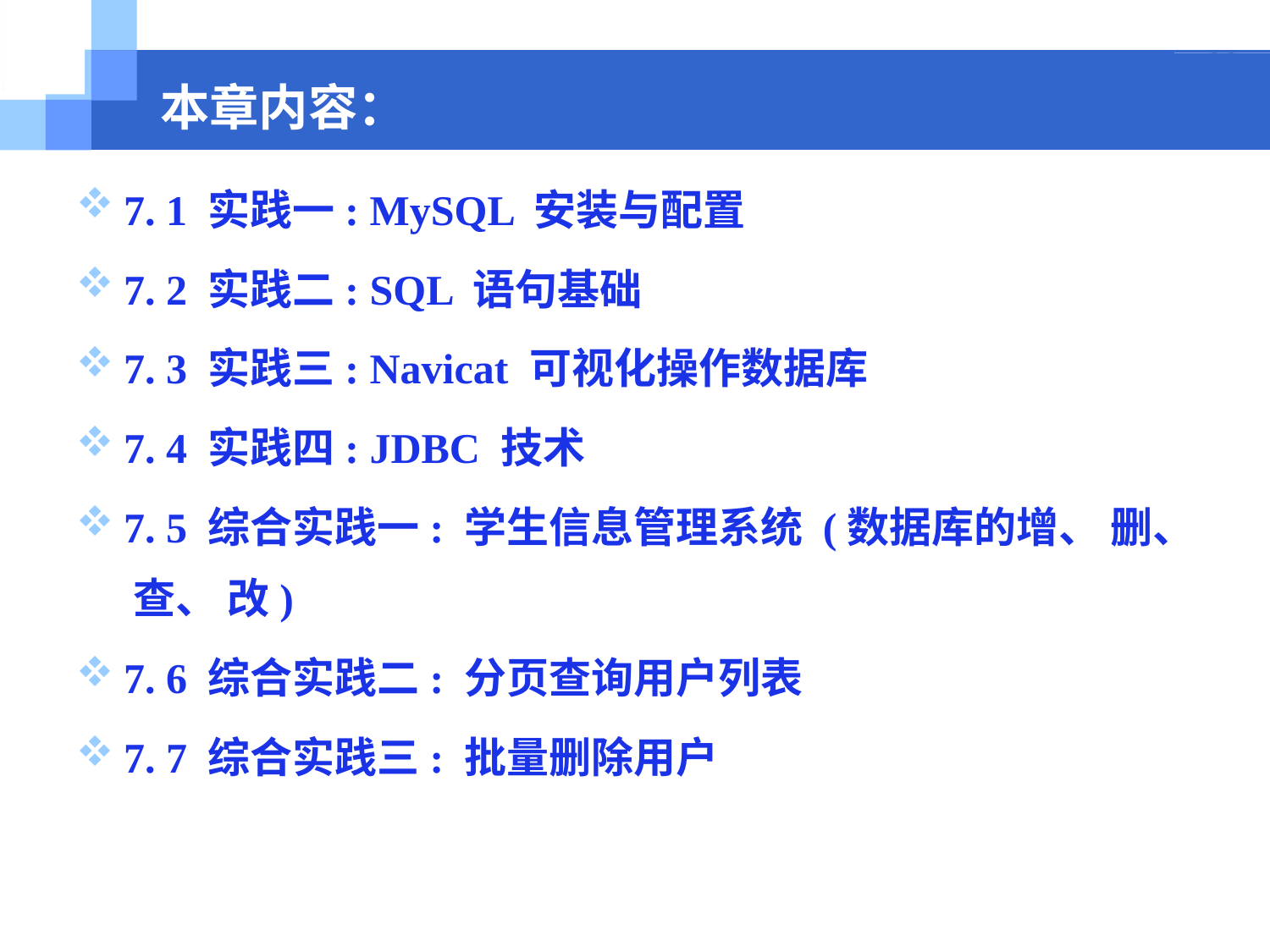

本章内容：
7. 1 实践一: MySQL 安装与配置
7. 2 实践二: SQL 语句基础
7. 3 实践三: Navicat 可视化操作数据库
7. 4 实践四: JDBC 技术
7. 5 综合实践一: 学生信息管理系统 (数据库的增、 删、 查、 改)
7. 6 综合实践二: 分页查询用户列表
7. 7 综合实践三: 批量删除用户